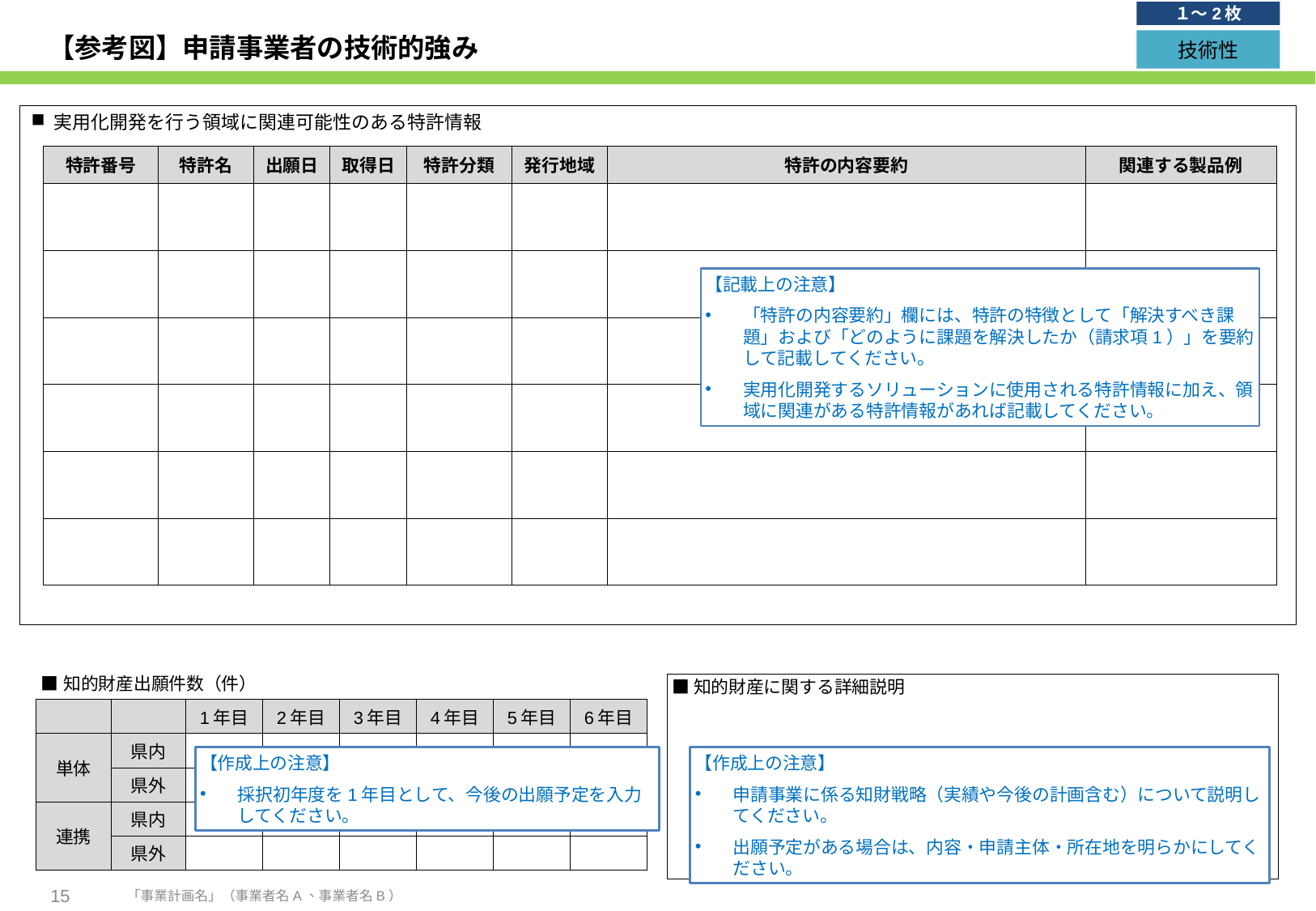

１～2枚
# 【参考図】申請事業者の技術的強み
技術性
実用化開発を行う領域に関連可能性のある特許情報
| 特許番号 | 特許名 | 出願日 | 取得日 | 特許分類 | 発行地域 | 特許の内容要約 | 関連する製品例 |
| --- | --- | --- | --- | --- | --- | --- | --- |
|  |  |  |  |  |  |  |  |
|  |  |  |  |  |  |  |  |
|  |  |  |  |  |  |  |  |
|  |  |  |  |  |  |  |  |
|  |  |  |  |  |  |  |  |
|  |  |  |  |  |  |  |  |
【記載上の注意】
「特許の内容要約」欄には、特許の特徴として「解決すべき課題」および「どのように課題を解決したか（請求項1）」を要約して記載してください。
実用化開発するソリューションに使用される特許情報に加え、領域に関連がある特許情報があれば記載してください。
| ■知的財産出願件数（件） | ■知的財産出願件数（件） |  |  |  |  |  |  |
| --- | --- | --- | --- | --- | --- | --- | --- |
|  |  | 1年目 | 2年目 | 3年目 | 4年目 | 5年目 | 6年目 |
| 単体 | 県内 |  |  |  |  |  |  |
|  | 県外 |  |  |  |  |  |  |
| 連携 | 県内 |  |  |  |  |  |  |
|  | 県外 |  |  |  |  |  |  |
■知的財産に関する詳細説明

【作成上の注意】
採択初年度を1年目として、今後の出願予定を入力してください。
【作成上の注意】
申請事業に係る知財戦略（実績や今後の計画含む）について説明してください。
出願予定がある場合は、内容・申請主体・所在地を明らかにしてください。
15
「事業計画名」（事業者名A、事業者名B）